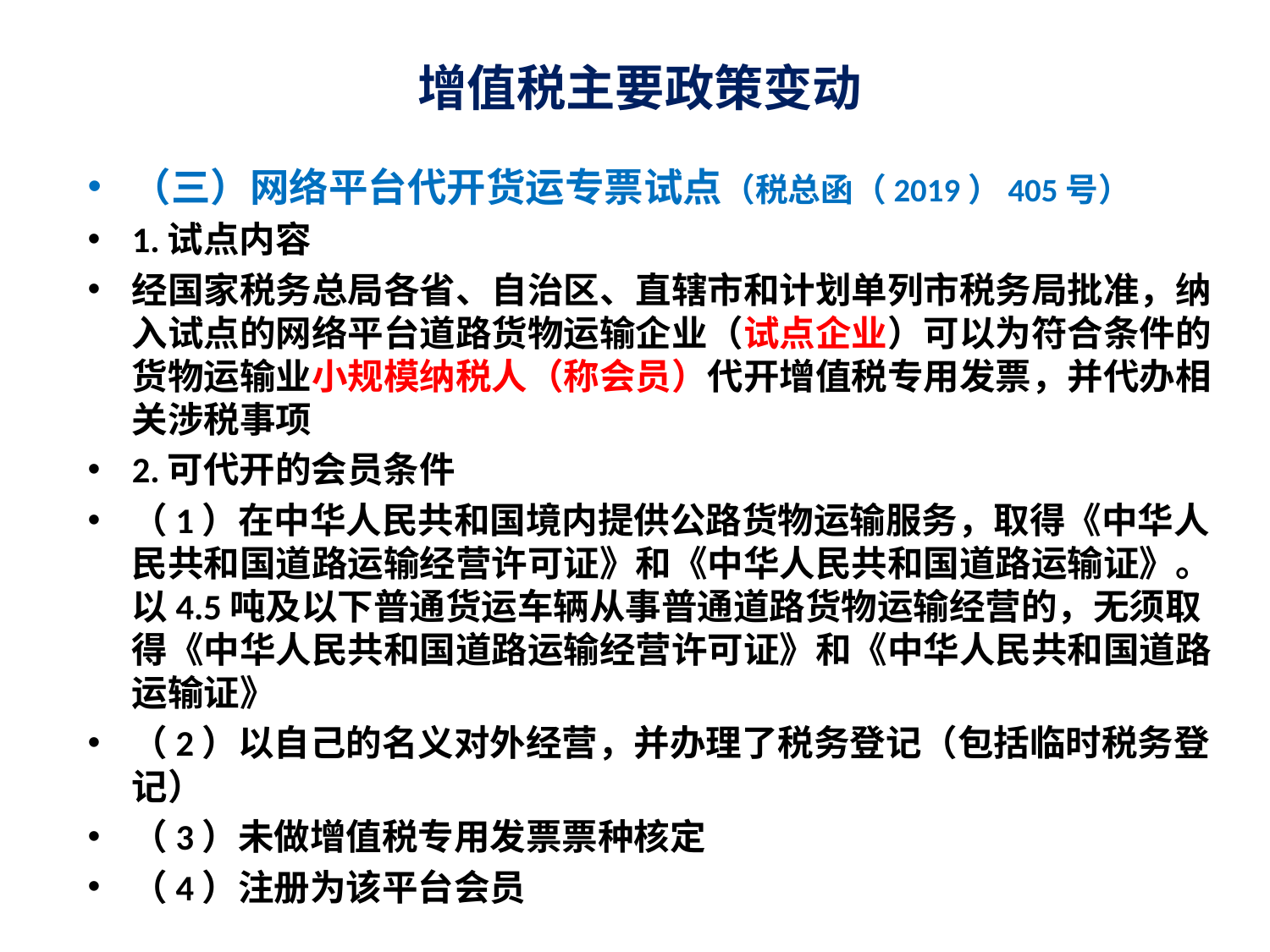

# 增值税主要政策变动
（三）网络平台代开货运专票试点（税总函（2019）405号）
1.试点内容
经国家税务总局各省、自治区、直辖市和计划单列市税务局批准，纳入试点的网络平台道路货物运输企业（试点企业）可以为符合条件的货物运输业小规模纳税人（称会员）代开增值税专用发票，并代办相关涉税事项
2.可代开的会员条件
（1）在中华人民共和国境内提供公路货物运输服务，取得《中华人民共和国道路运输经营许可证》和《中华人民共和国道路运输证》。以4.5吨及以下普通货运车辆从事普通道路货物运输经营的，无须取得《中华人民共和国道路运输经营许可证》和《中华人民共和国道路运输证》
（2）以自己的名义对外经营，并办理了税务登记（包括临时税务登记）
（3）未做增值税专用发票票种核定
（4）注册为该平台会员